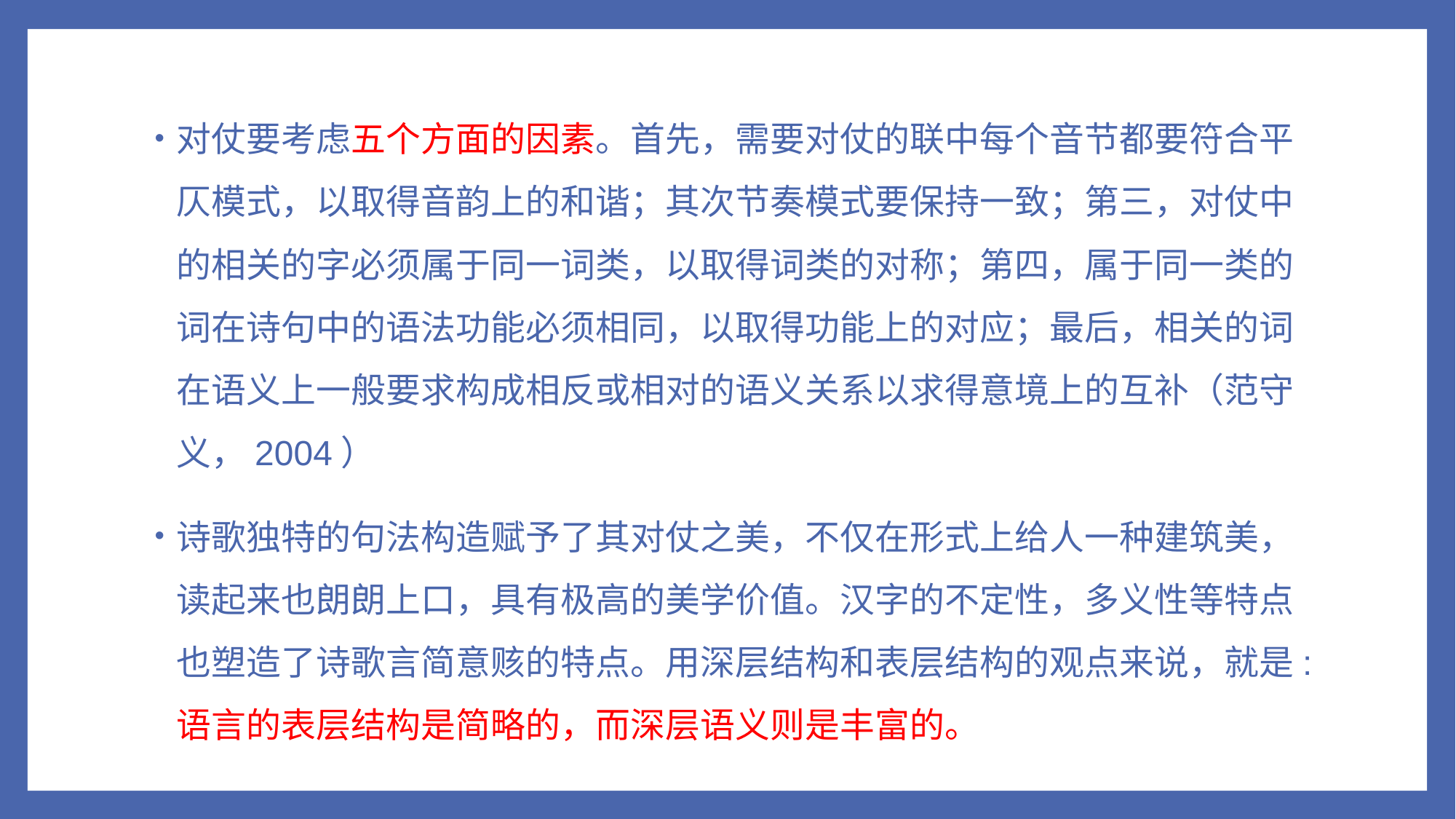

对仗要考虑五个方面的因素。首先，需要对仗的联中每个音节都要符合平仄模式，以取得音韵上的和谐；其次节奏模式要保持一致；第三，对仗中的相关的字必须属于同一词类，以取得词类的对称；第四，属于同一类的词在诗句中的语法功能必须相同，以取得功能上的对应；最后，相关的词在语义上一般要求构成相反或相对的语义关系以求得意境上的互补（范守义，2004）
诗歌独特的句法构造赋予了其对仗之美，不仅在形式上给人一种建筑美，读起来也朗朗上口，具有极高的美学价值。汉字的不定性，多义性等特点也塑造了诗歌言简意赅的特点。用深层结构和表层结构的观点来说，就是:语言的表层结构是简略的，而深层语义则是丰富的。